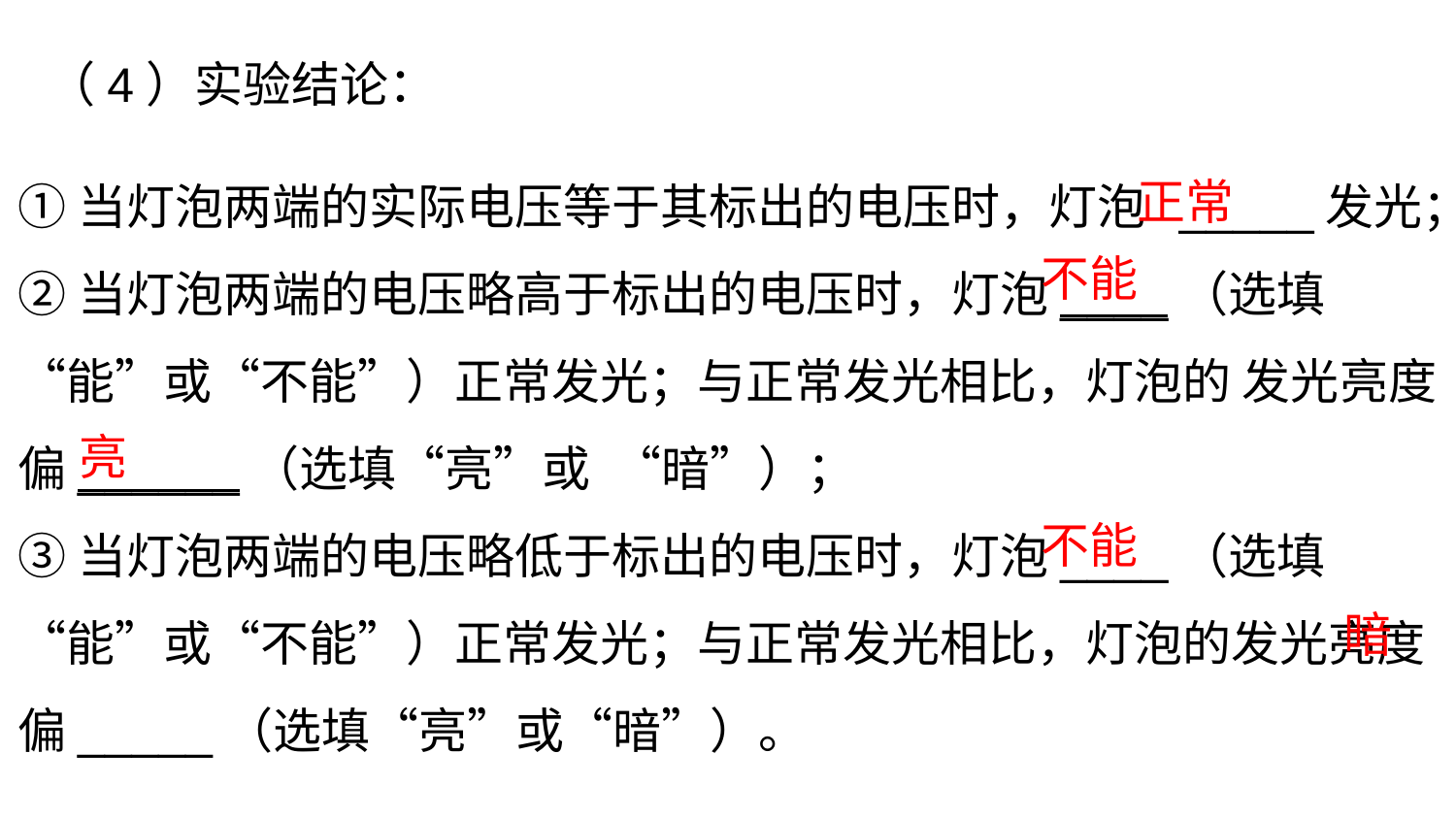

（4）实验结论：
①当灯泡两端的实际电压等于其标出的电压时，灯泡  _____发光；
②当灯泡两端的电压略高于标出的电压时，灯泡____（选填 “能”或“不能”）正常发光；与正常发光相比，灯泡的 发光亮度偏______（选填“亮”或  “暗”）；
③当灯泡两端的电压略低于标出的电压时，灯泡____（选填“能”或“不能”）正常发光；与正常发光相比，灯泡的发光亮度偏_____（选填“亮”或“暗”）。
正常
不能
亮
不能
暗